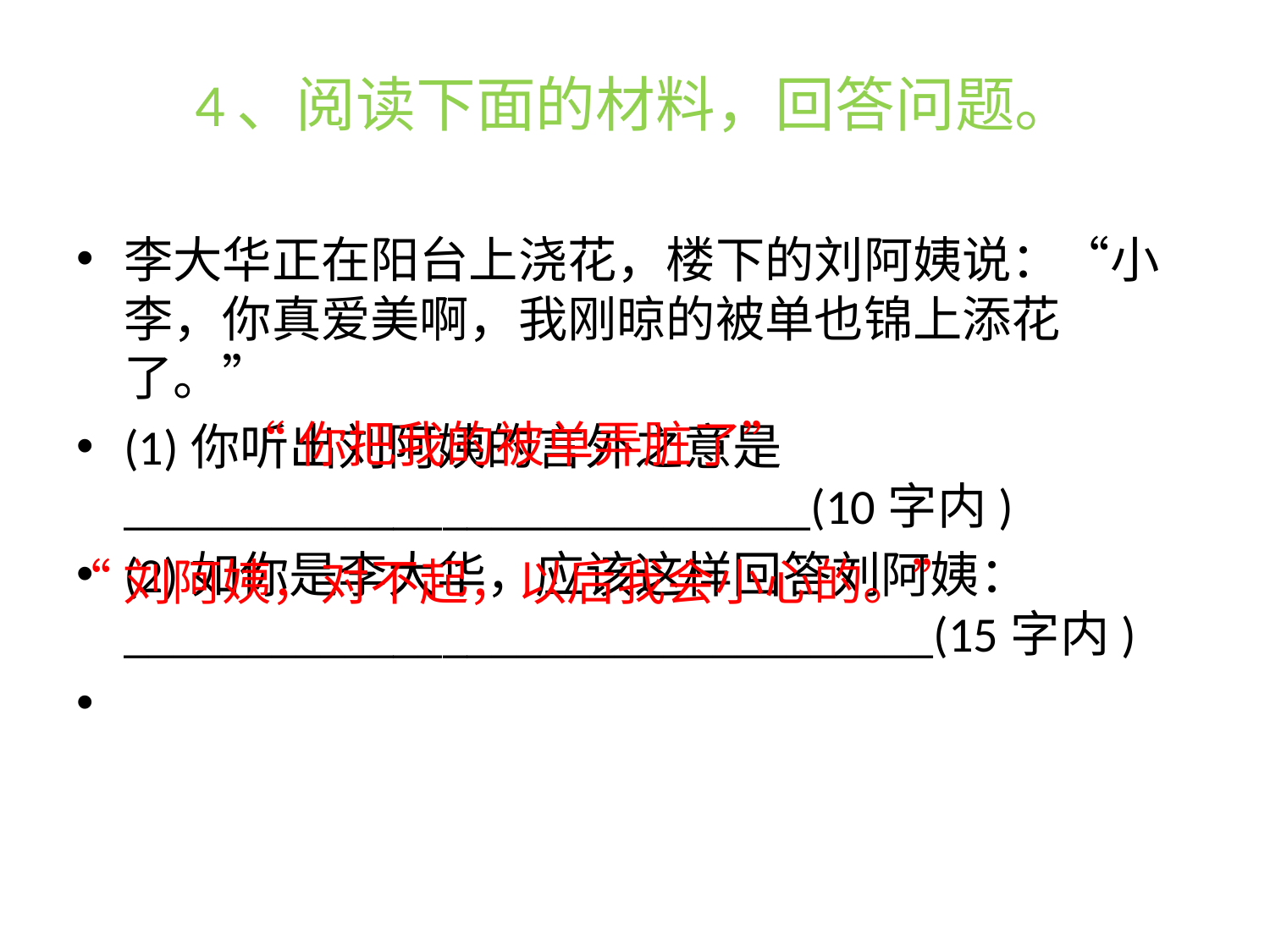

# 4、阅读下面的材料，回答问题。
李大华正在阳台上浇花，楼下的刘阿姨说：“小李，你真爱美啊，我刚晾的被单也锦上添花了。”
(1)你听出刘阿姨的言外之意是____________________________(10字内)
(2)如你是李大华，应该这样回答刘阿姨：_________________________________(15字内)

		“你把我的被单弄脏了”

“刘阿姨，对不起，以后我会小心的。”